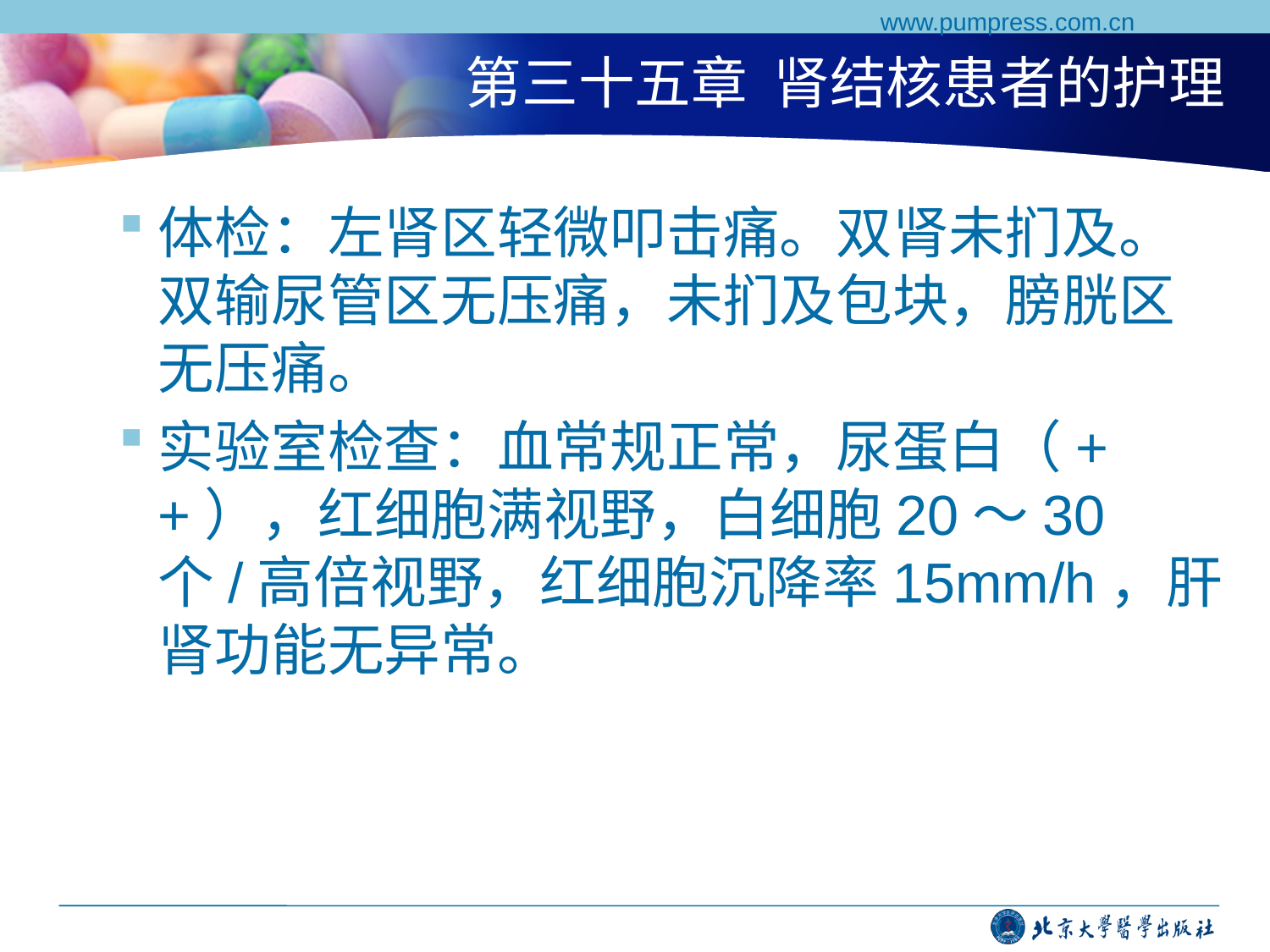

www.pumpress.com.cn
# 第三十五章  肾结核患者的护理
体检：左肾区轻微叩击痛。双肾未扪及。双输尿管区无压痛，未扪及包块，膀胱区无压痛。
实验室检查：血常规正常，尿蛋白（++），红细胞满视野，白细胞20～30个/高倍视野，红细胞沉降率15mm/h，肝肾功能无异常。